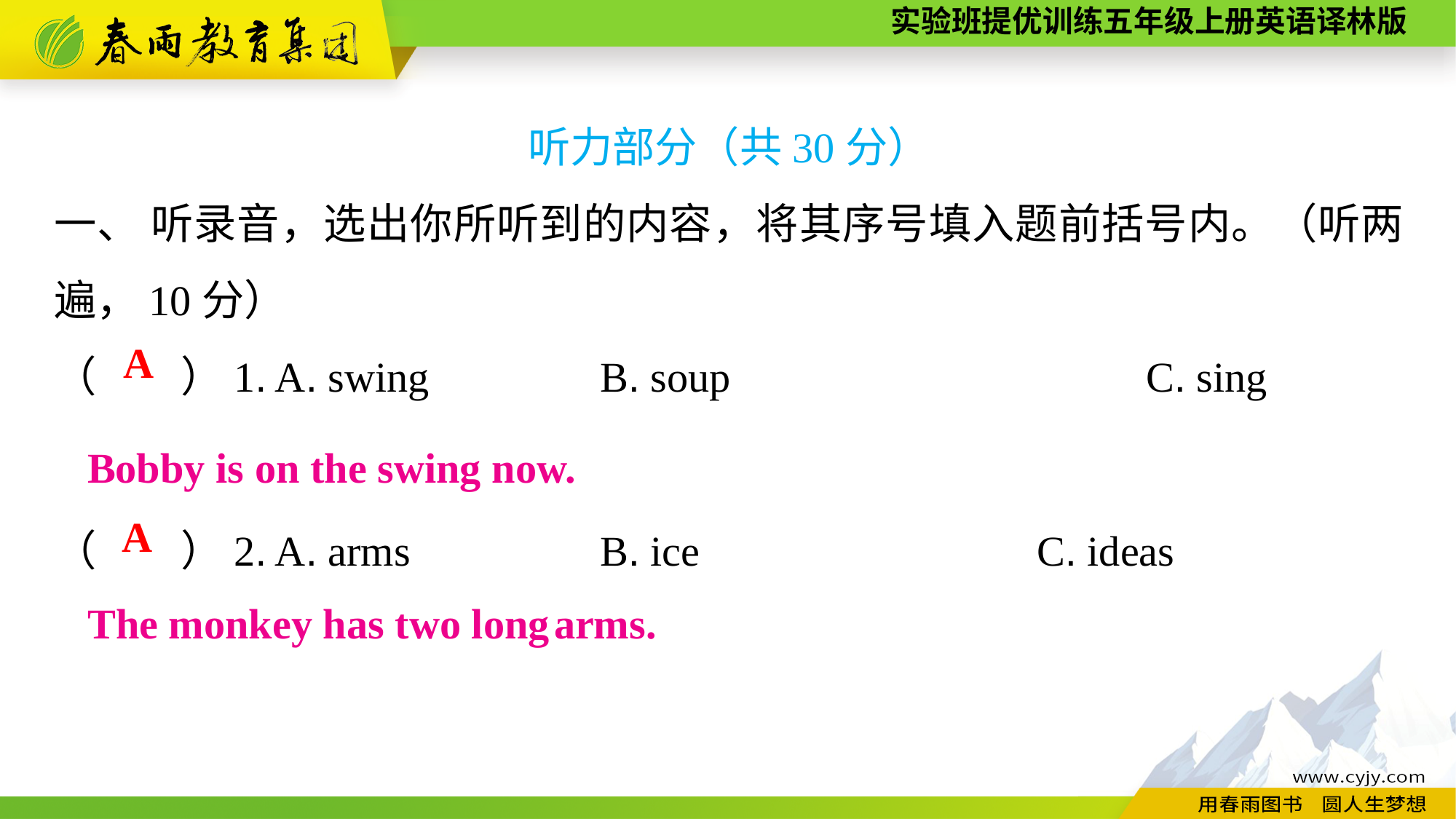

听力部分（共30分）
一、 听录音，选出你所听到的内容，将其序号填入题前括号内。（听两遍，10分）
（　　）1. A. swing		B. soup				C. sing

（　　）2. A. arms		B. ice				C. ideas
A
Bobby is on the swing now.
A
The monkey has two long arms.